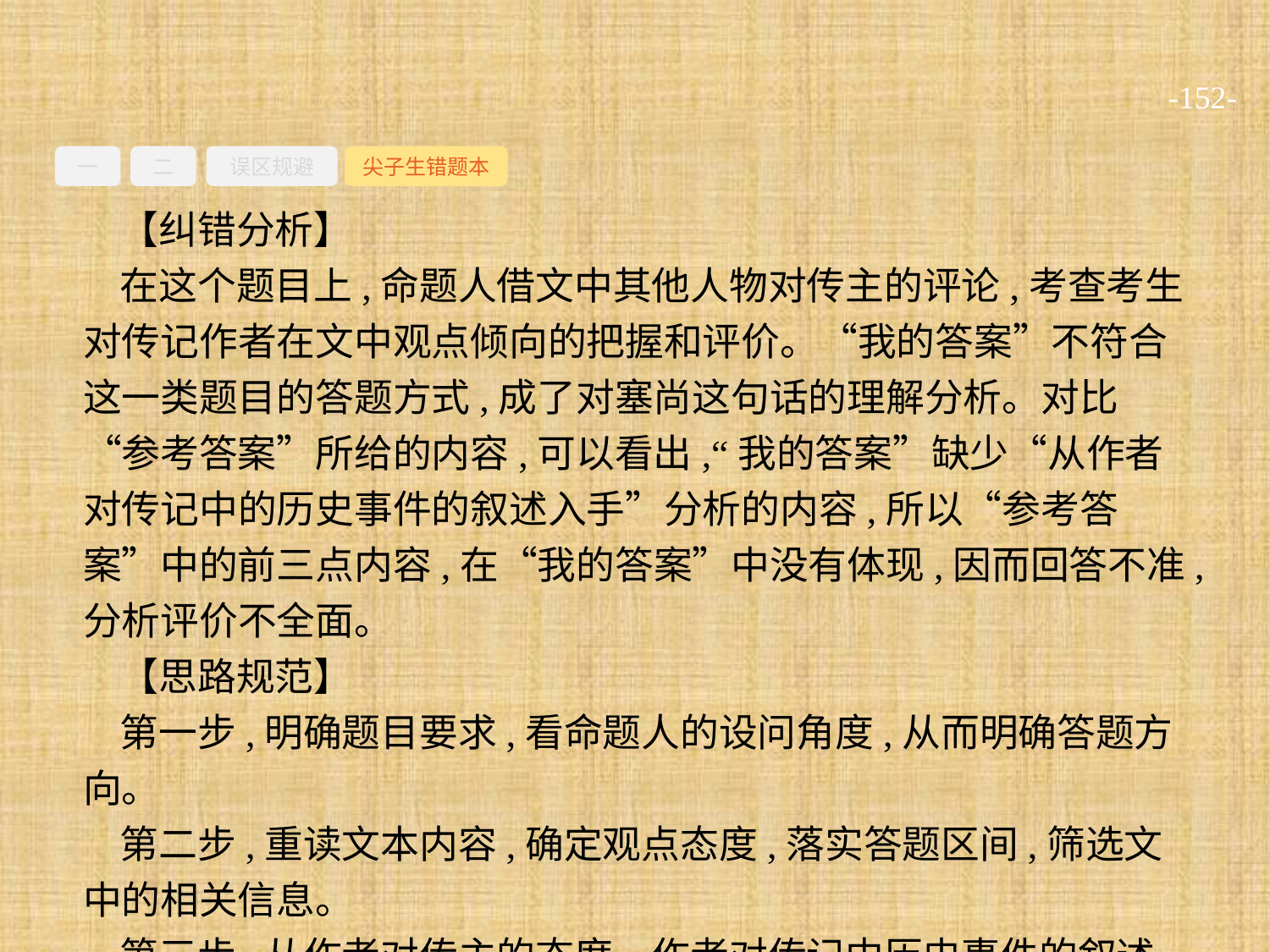

-152-
一
二
误区规避
尖子生错题本
【纠错分析】
在这个题目上,命题人借文中其他人物对传主的评论,考查考生对传记作者在文中观点倾向的把握和评价。“我的答案”不符合这一类题目的答题方式,成了对塞尚这句话的理解分析。对比“参考答案”所给的内容,可以看出,“我的答案”缺少“从作者对传记中的历史事件的叙述入手”分析的内容,所以“参考答案”中的前三点内容,在“我的答案”中没有体现,因而回答不准,分析评价不全面。
【思路规范】
第一步,明确题目要求,看命题人的设问角度,从而明确答题方向。
第二步,重读文本内容,确定观点态度,落实答题区间,筛选文中的相关信息。
第三步,从作者对传主的态度、作者对传记中历史事件的叙述、传记中人物彼此之间的评价角度整合答案。